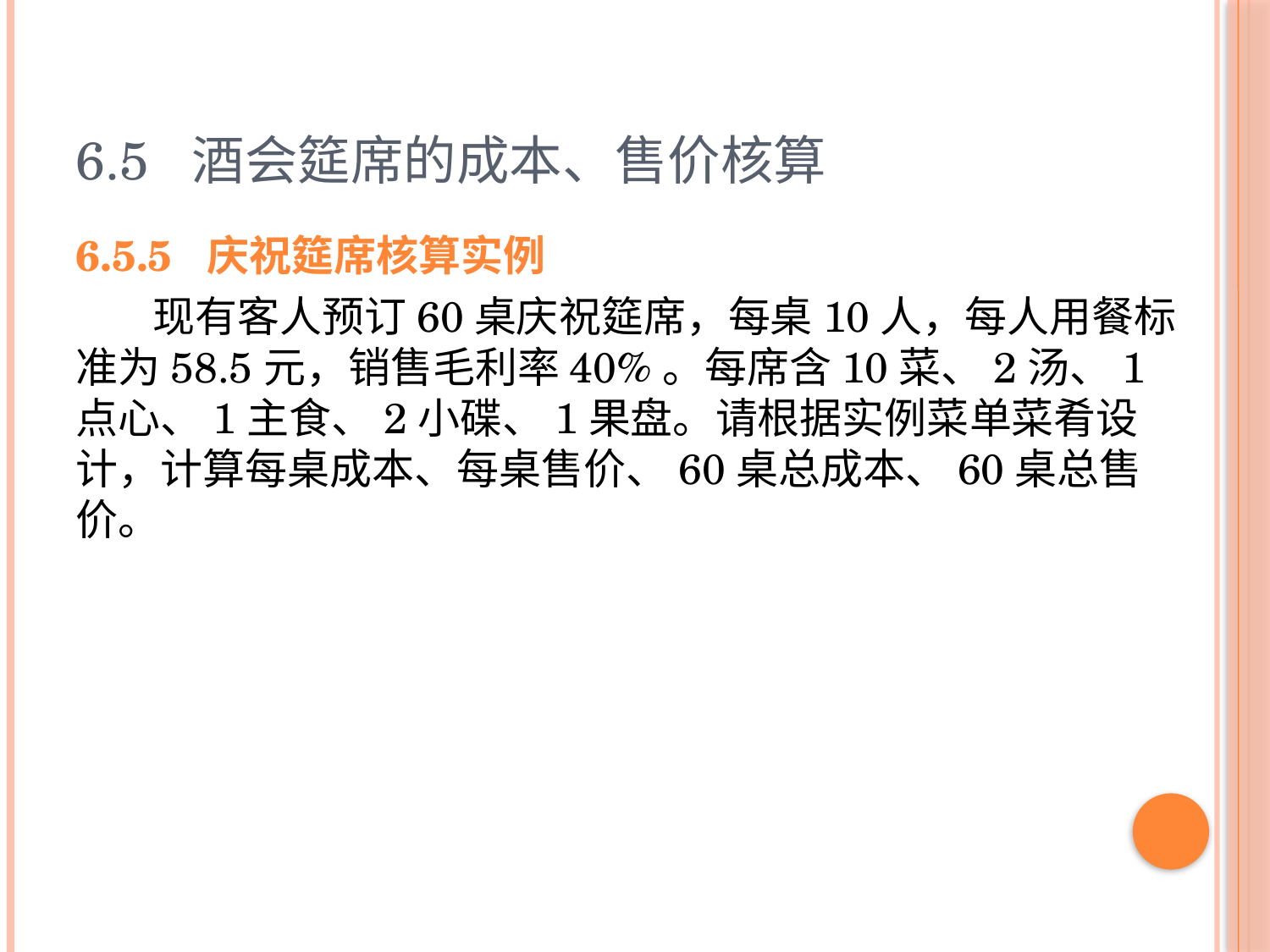

# 6.5  酒会筵席的成本、售价核算
6.5.5  庆祝筵席核算实例
       现有客人预订60桌庆祝筵席，每桌10人，每人用餐标准为58.5元，销售毛利率40%。每席含10菜、2汤、1点心、1主食、2小碟、1果盘。请根据实例菜单菜肴设计，计算每桌成本、每桌售价、60桌总成本、60桌总售价。